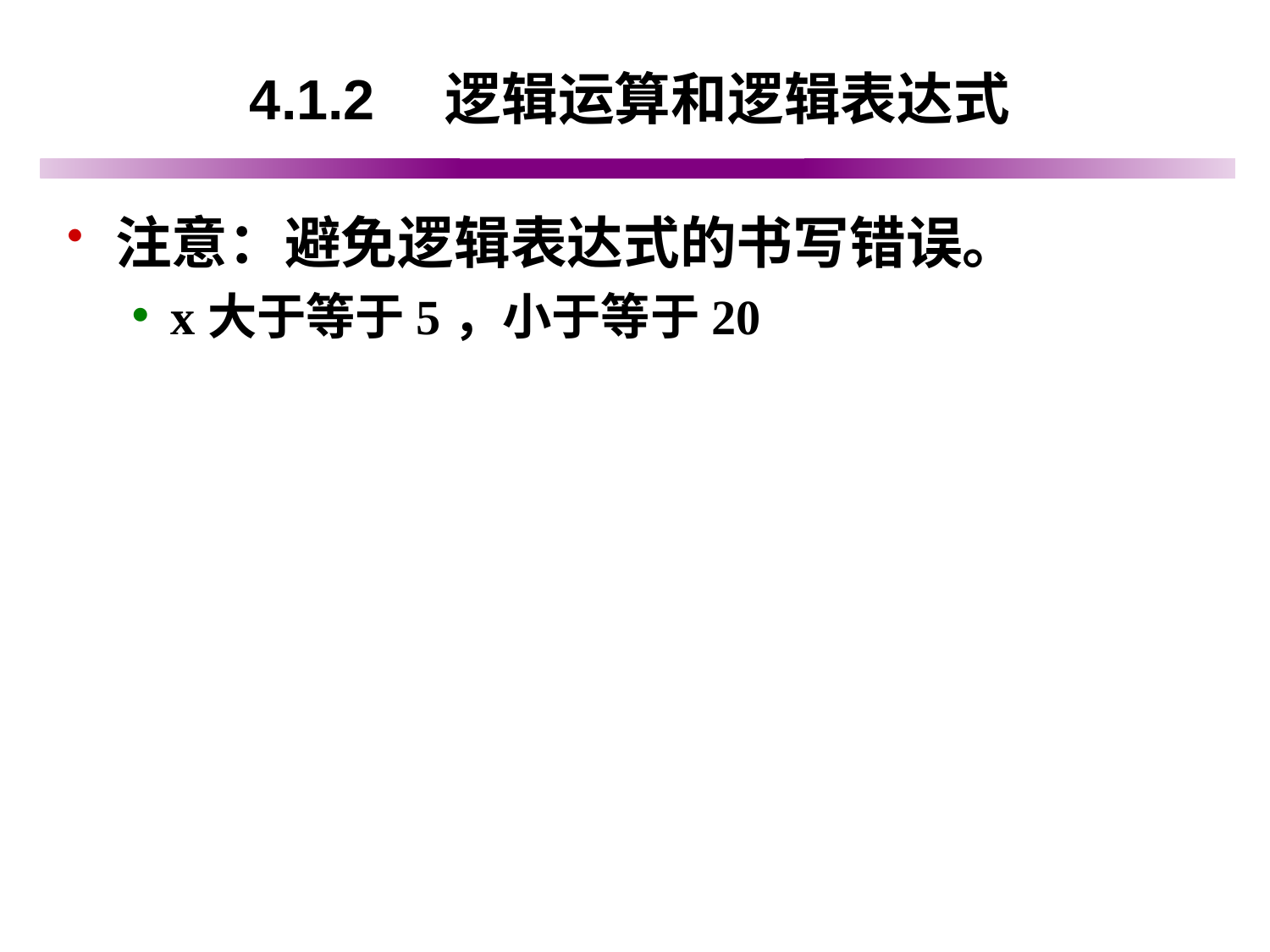

# 4.1.2　逻辑运算和逻辑表达式
注意：避免逻辑表达式的书写错误。
x大于等于5，小于等于20